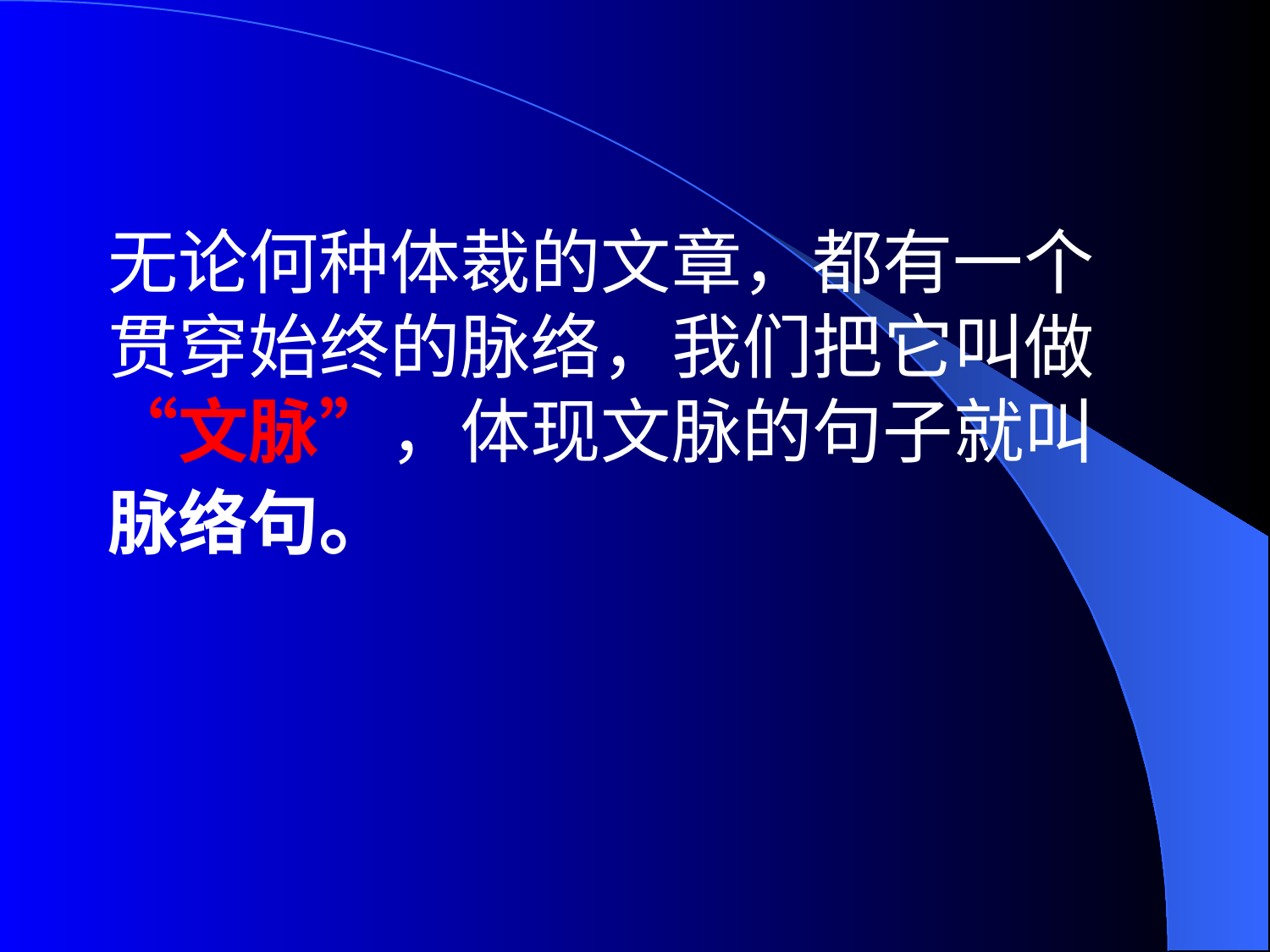

无论何种体裁的文章，都有一个贯穿始终的脉络，我们把它叫做“文脉”，体现文脉的句子就叫脉络句。